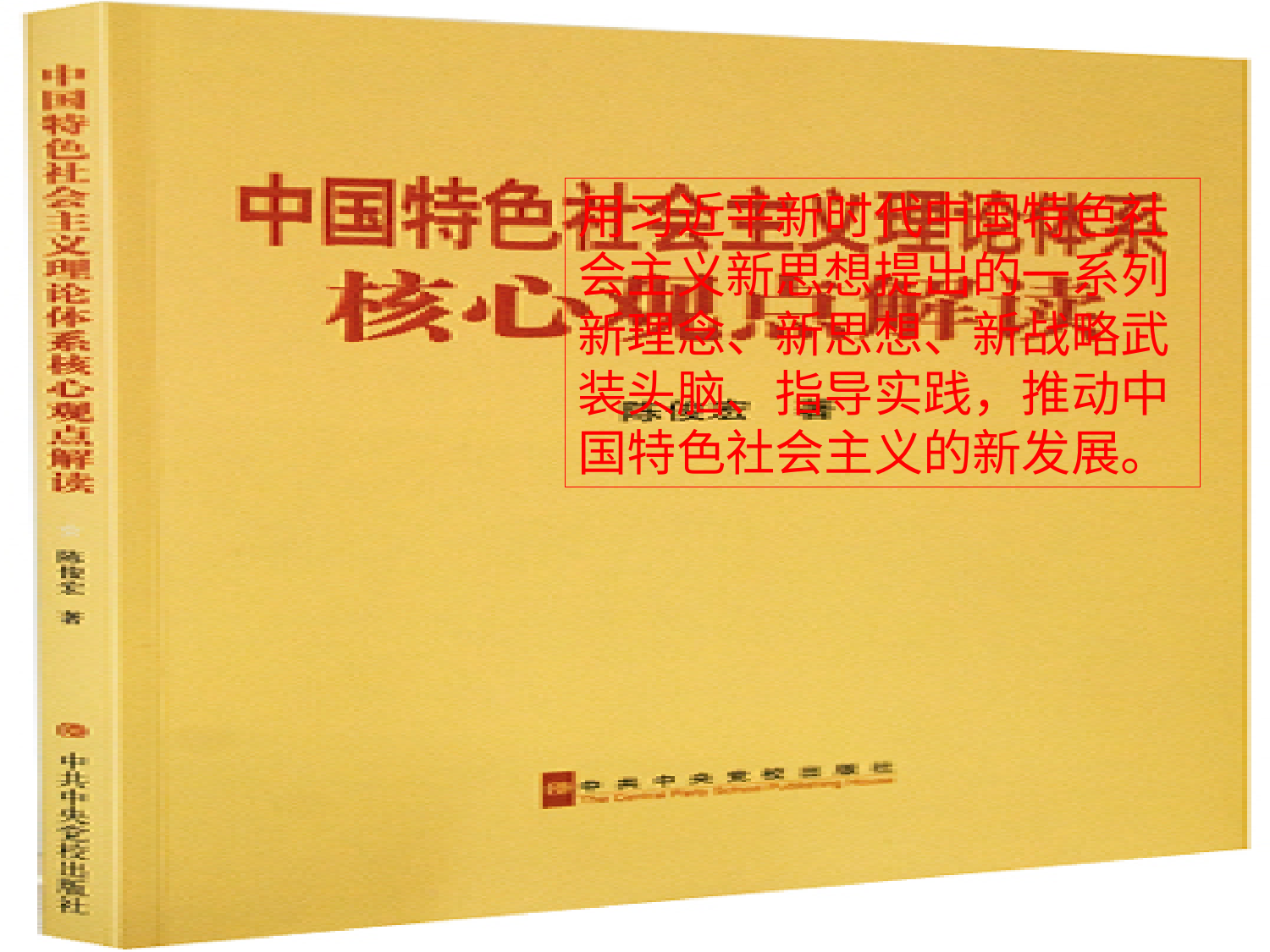

用习近平新时代中国特色社会主义新思想提出的一系列新理念、新思想、新战略武装头脑、指导实践，推动中国特色社会主义的新发展。